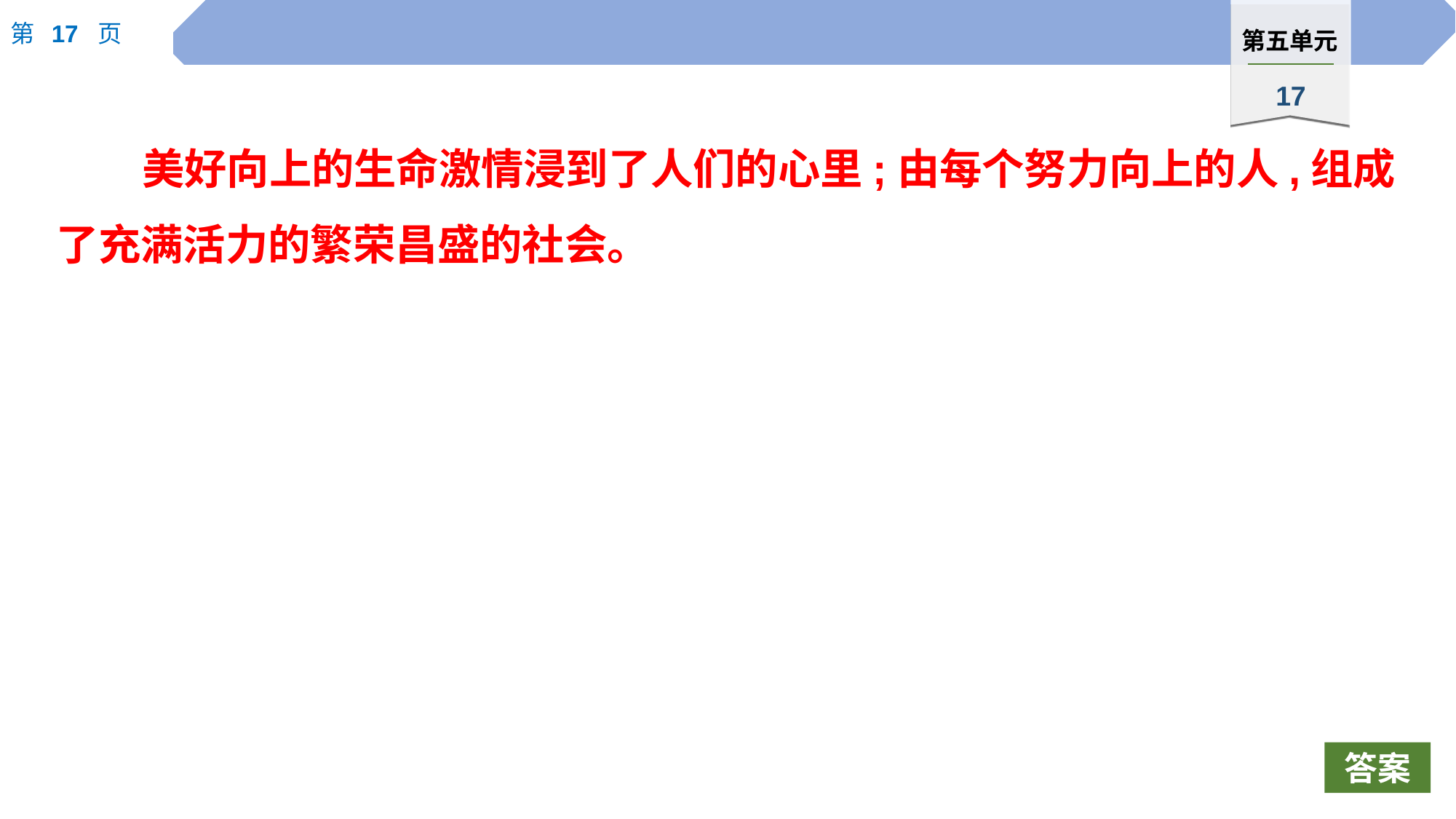

美好向上的生命激情浸到了人们的心里;由每个努力向上的人,组成了充满活力的繁荣昌盛的社会。
答案